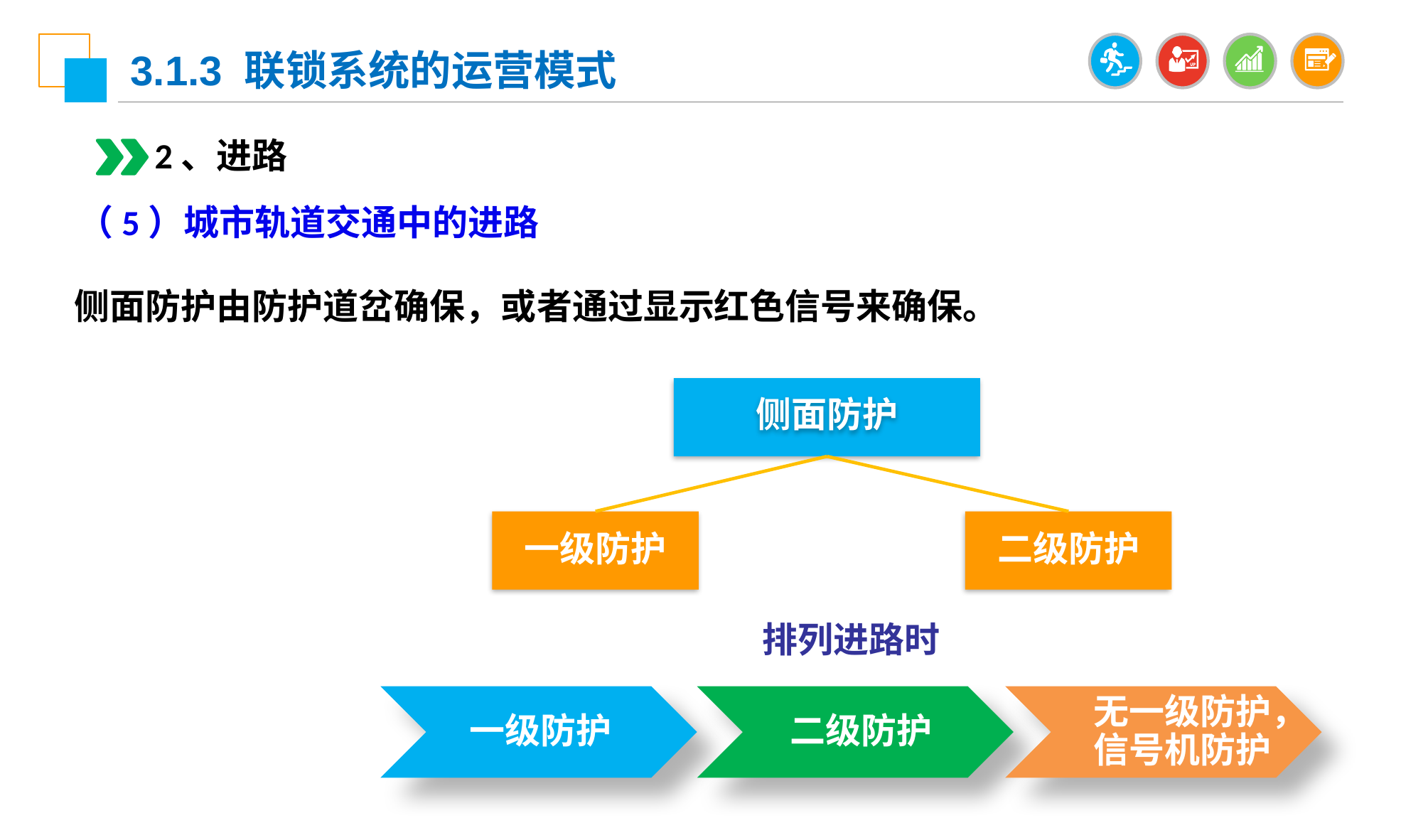

3.1.3 联锁系统的运营模式
2、进路

（5）城市轨道交通中的进路
侧面防护由防护道岔确保，或者通过显示红色信号来确保。

侧面防护

一级防护

二级防护
排列进路时

一级防护

二级防护

无一级防护，信号机防护